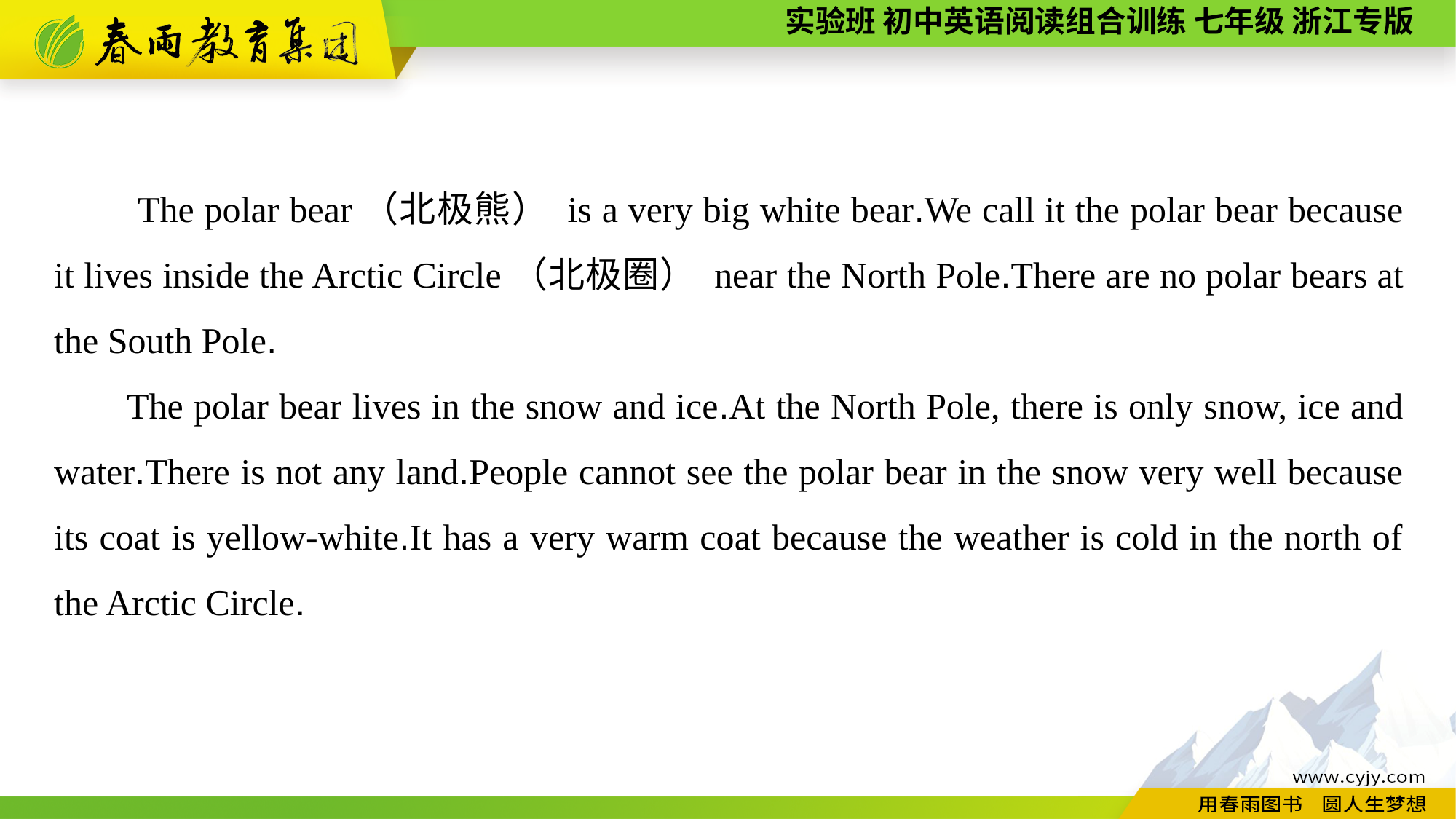

The polar bear（北极熊） is a very big white bear.We call it the polar bear because it lives inside the Arctic Circle（北极圈） near the North Pole.There are no polar bears at the South Pole.
The polar bear lives in the snow and ice.At the North Pole, there is only snow, ice and water.There is not any land.People cannot see the polar bear in the snow very well because its coat is yellow-white.It has a very warm coat because the weather is cold in the north of the Arctic Circle.